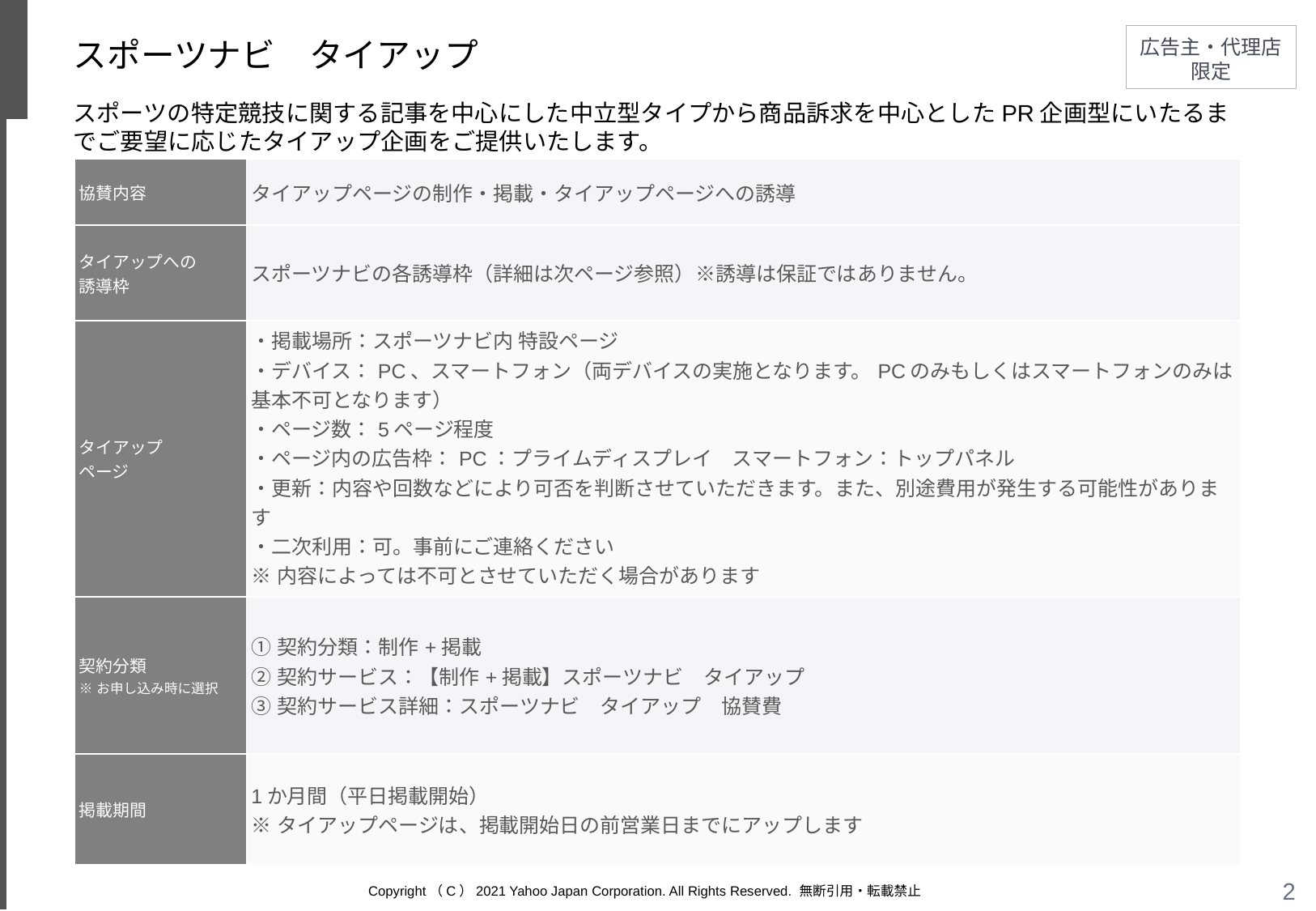

# スポーツナビ　タイアップ
スポーツの特定競技に関する記事を中心にした中立型タイプから商品訴求を中心としたPR企画型にいたるまでご要望に応じたタイアップ企画をご提供いたします。
| 協賛内容 | タイアップページの制作・掲載・タイアップページへの誘導 |
| --- | --- |
| タイアップへの 誘導枠 | スポーツナビの各誘導枠（詳細は次ページ参照）※誘導は保証ではありません。 |
| タイアップ ページ | ・掲載場所：スポーツナビ内 特設ページ ・デバイス：PC、スマートフォン（両デバイスの実施となります。PCのみもしくはスマートフォンのみは基本不可となります） ・ページ数：5ページ程度 ・ページ内の広告枠：PC：プライムディスプレイ　スマートフォン：トップパネル ・更新：内容や回数などにより可否を判断させていただきます。また、別途費用が発生する可能性があります ・二次利用：可。事前にご連絡ください ※内容によっては不可とさせていただく場合があります ※利用費や条件を定めた契約を締結させていただきます ※出演料は別途広告主様・代理店様側で確認ください |
| 契約分類 ※お申し込み時に選択 | ①契約分類：制作+掲載 ②契約サービス：【制作+掲載】スポーツナビ　タイアップ ③契約サービス詳細：スポーツナビ　タイアップ　協賛費 |
| 掲載期間 | 1か月間（平日掲載開始） ※タイアップページは、掲載開始日の前営業日までにアップします |
★
Copyright（C）2021 Yahoo Japan Corporation. All Rights Reserved. 無断引用・転載禁止